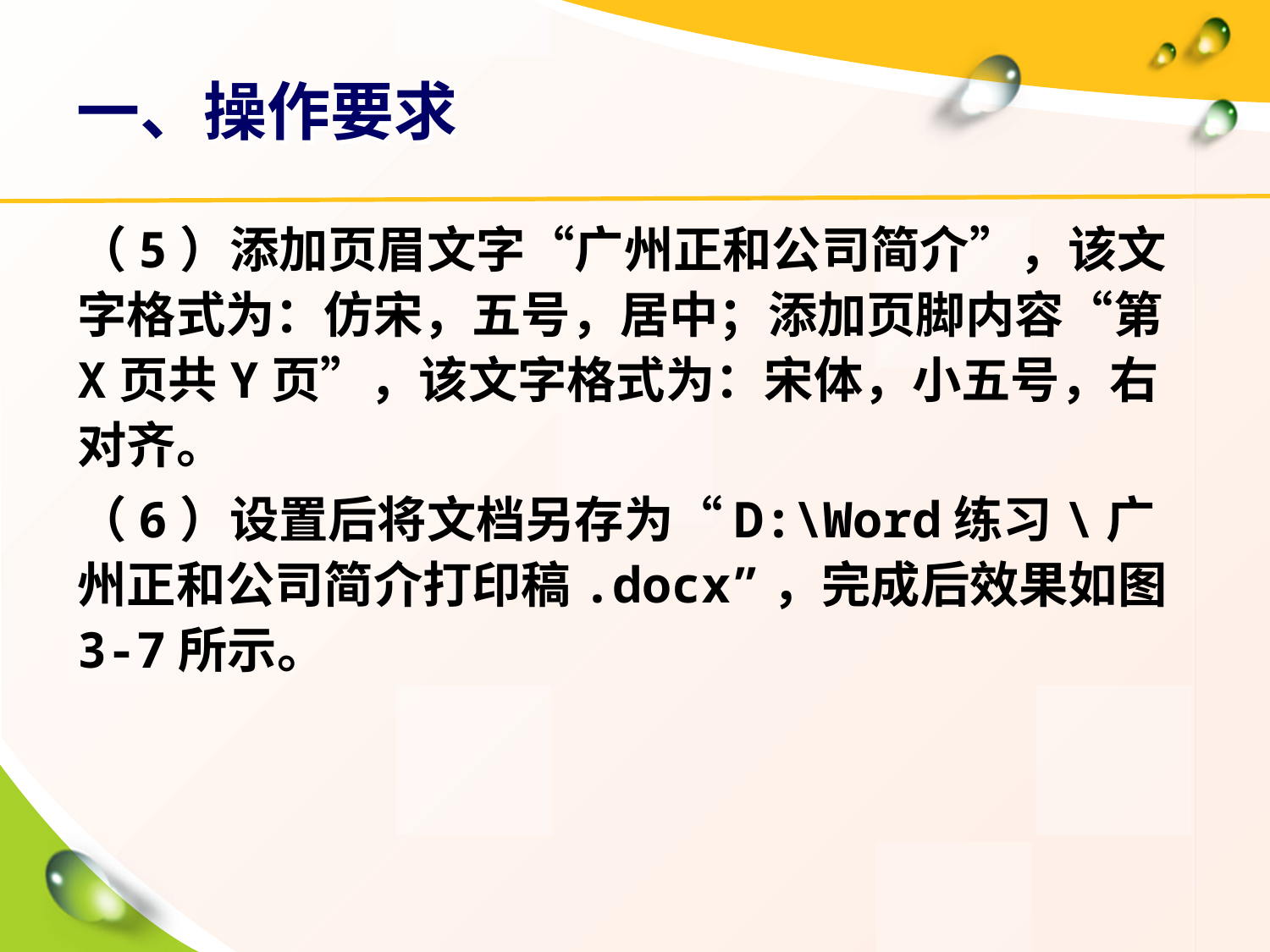

# 一、操作要求
（5）添加页眉文字“广州正和公司简介”，该文字格式为：仿宋，五号，居中；添加页脚内容“第X页共Y页”，该文字格式为：宋体，小五号，右对齐。
（6）设置后将文档另存为“D:\Word练习\广州正和公司简介打印稿.docx”，完成后效果如图3-7所示。